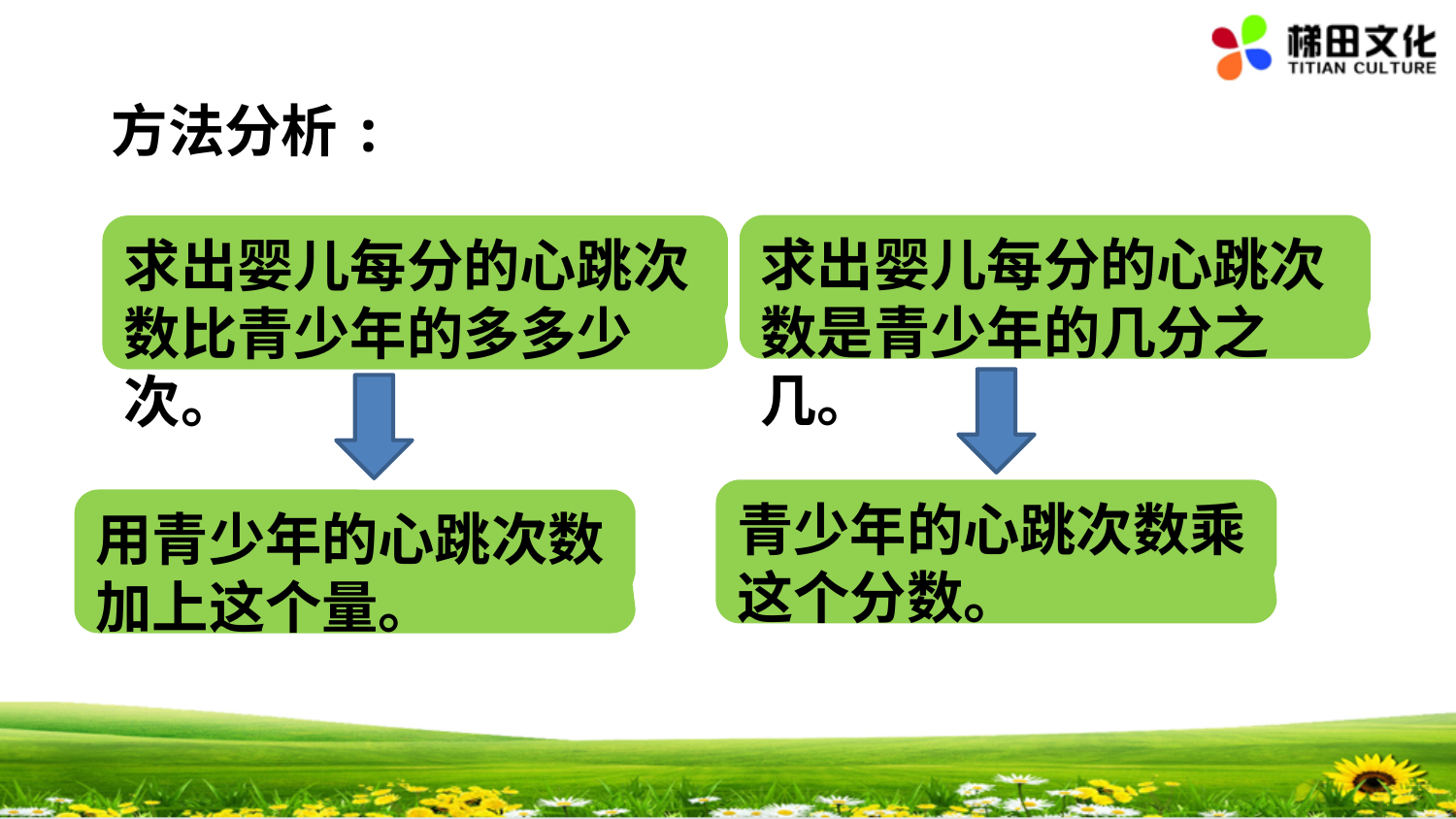

方法分析:
求出婴儿每分的心跳次数是青少年的几分之几。
求出婴儿每分的心跳次数比青少年的多多少次。

青少年的心跳次数乘这个分数。
用青少年的心跳次数加上这个量。